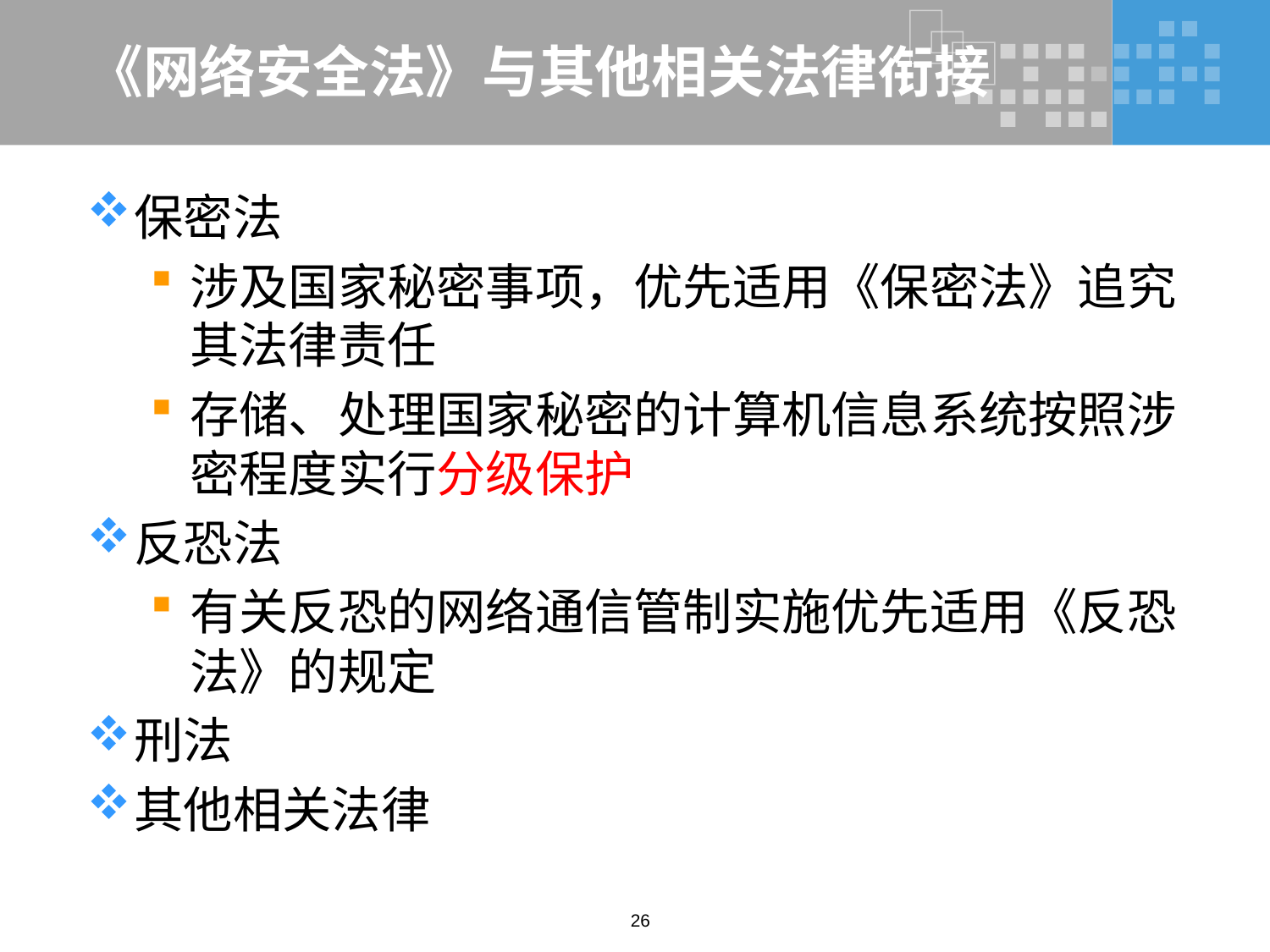

# 《网络安全法》与其他相关法律衔接
保密法
涉及国家秘密事项，优先适用《保密法》追究其法律责任
存储、处理国家秘密的计算机信息系统按照涉密程度实行分级保护
反恐法
有关反恐的网络通信管制实施优先适用《反恐法》的规定
刑法
其他相关法律

26